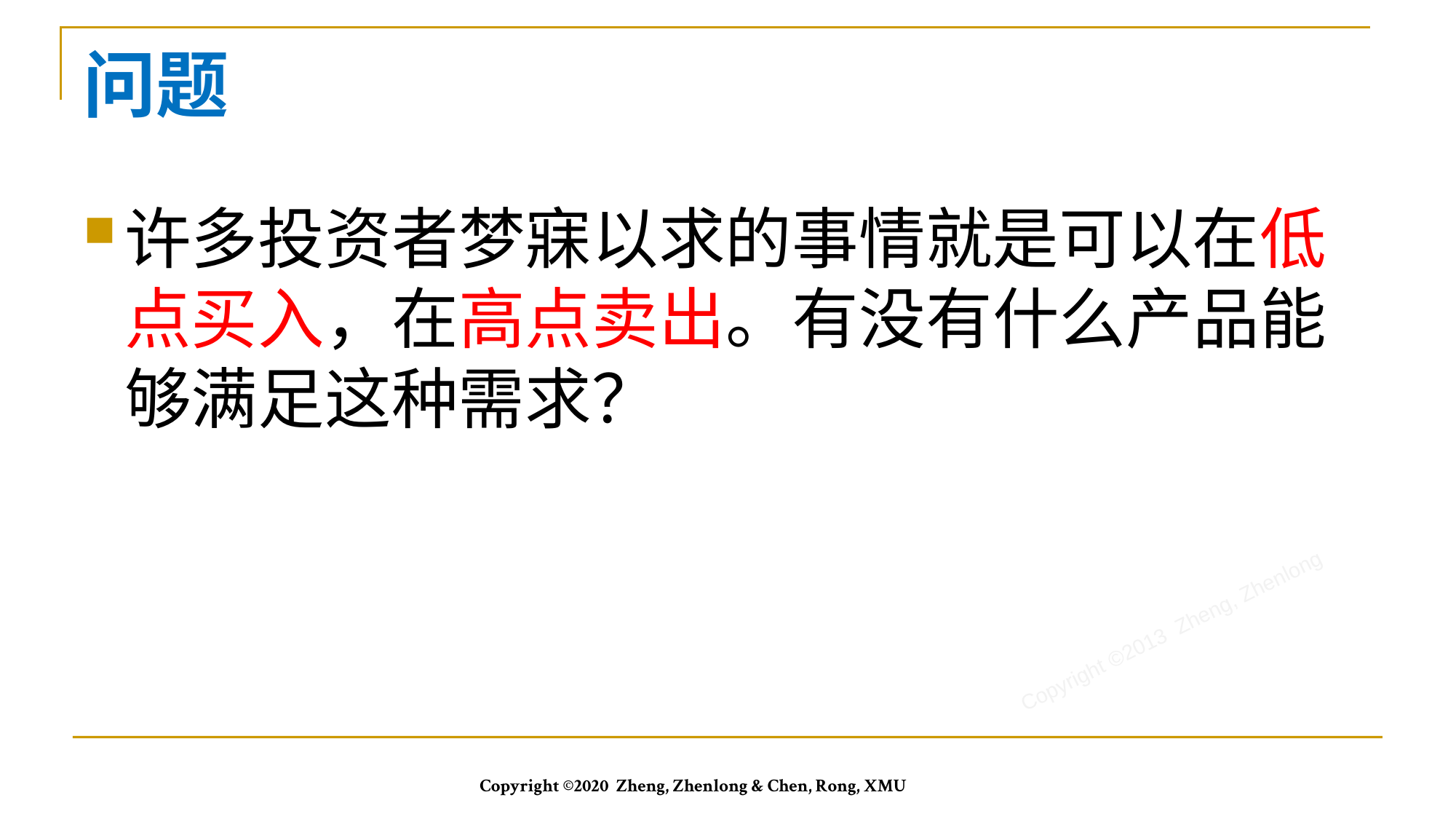

# 问题
许多投资者梦寐以求的事情就是可以在低点买入，在高点卖出。有没有什么产品能够满足这种需求？
Copyright ©2020  Zheng, Zhenlong & Chen, Rong, XMU